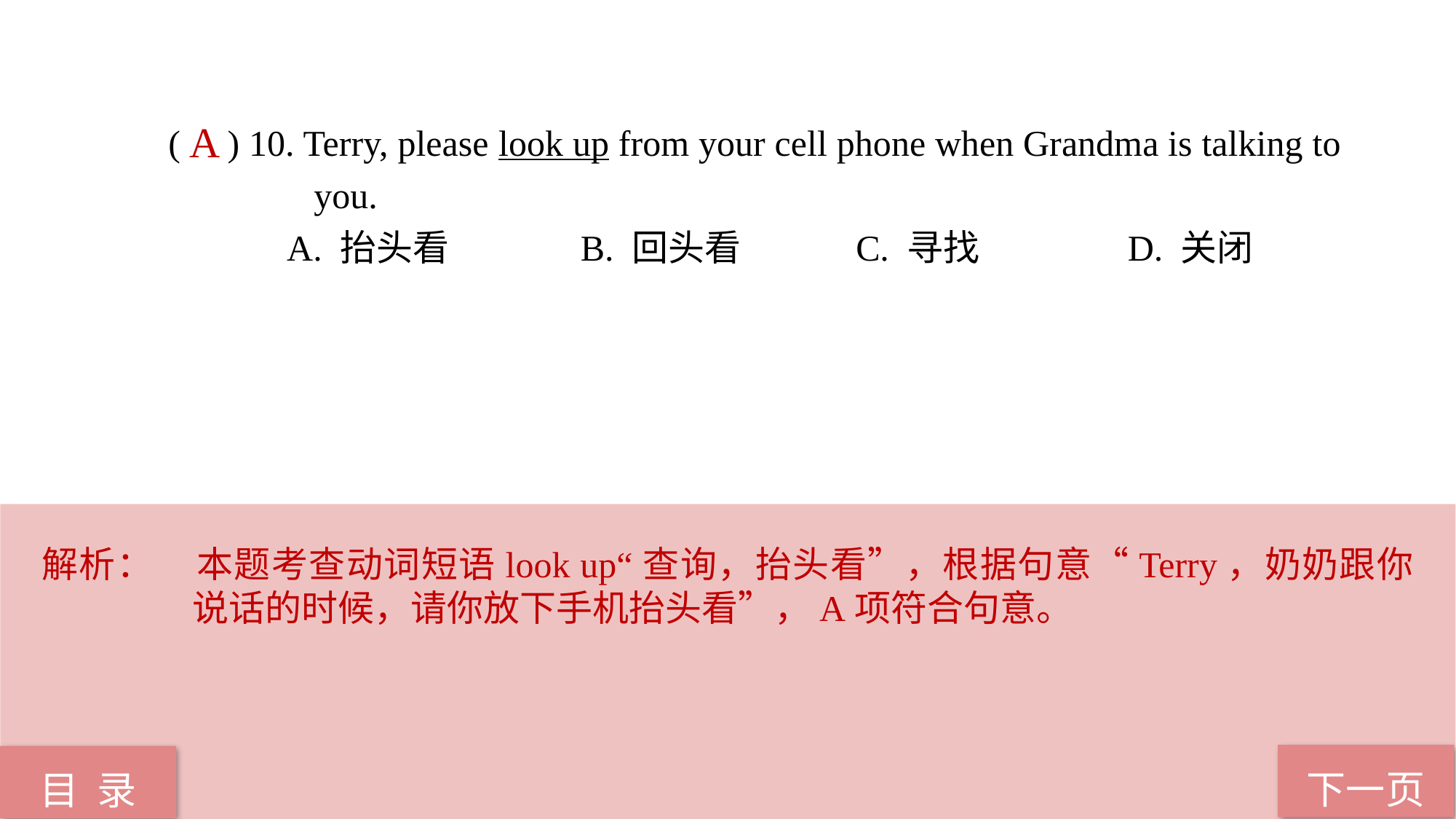

(     ) 10. Terry, please look up from your cell phone when Grandma is talking to 	    you.
             A. 抬头看               B. 回头看             C. 寻找                 D. 关闭
A
解析：	本题考查动词短语look up“查询，抬头看”，根据句意“Terry，奶奶跟你说话的时候，请你放下手机抬头看”，A项符合句意。